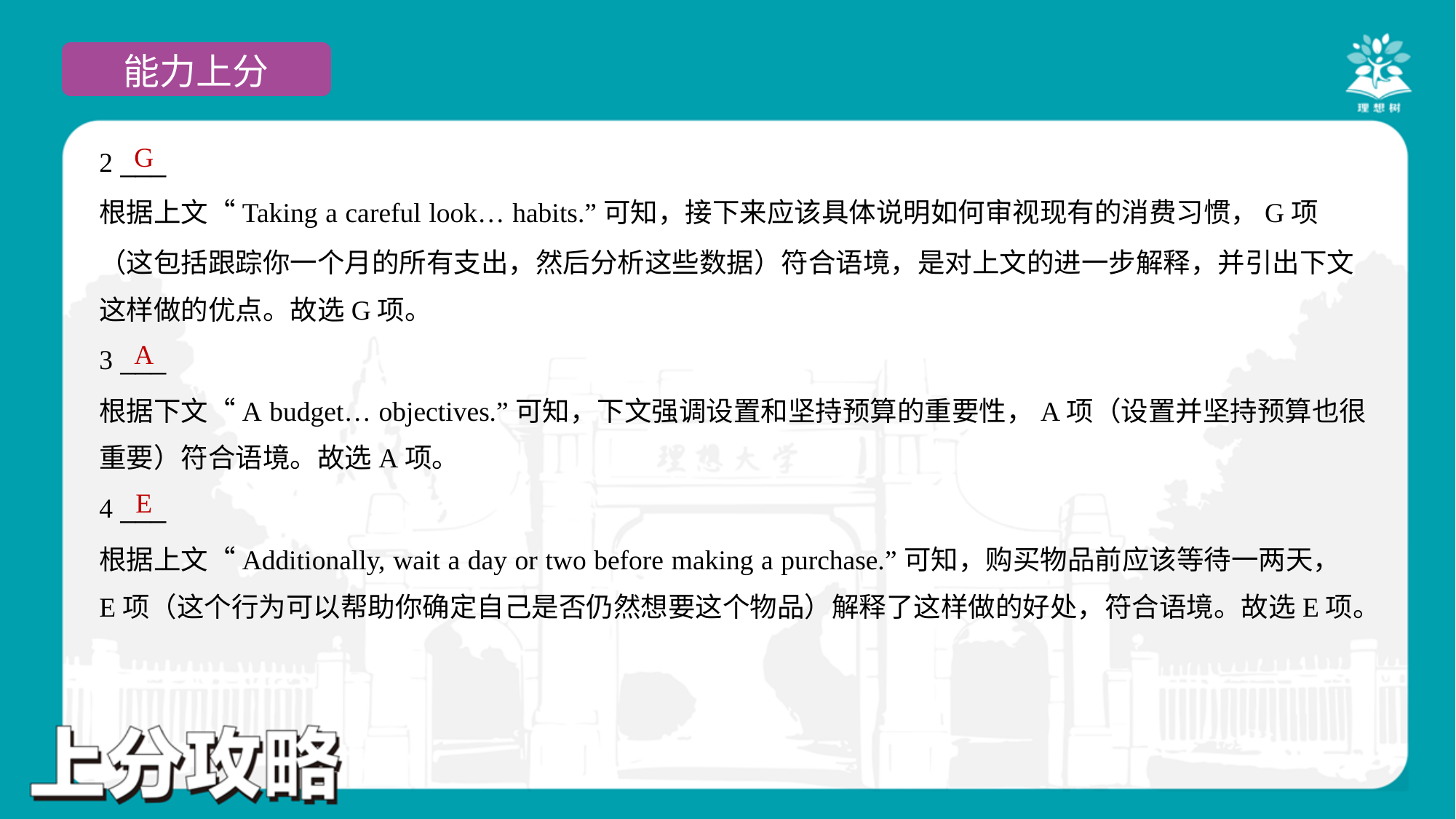

G
2 ___
根据上文“Taking a careful look… habits.”可知，接下来应该具体说明如何审视现有的消费习惯，G项
（这包括跟踪你一个月的所有支出，然后分析这些数据）符合语境，是对上文的进一步解释，并引出下文
这样做的优点。故选G项。
A
3 ___
根据下文“A budget… objectives.”可知，下文强调设置和坚持预算的重要性，A项（设置并坚持预算也很
重要）符合语境。故选A项。
E
4 ___
根据上文“Additionally, wait a day or two before making a purchase.”可知，购买物品前应该等待一两天，
E项（这个行为可以帮助你确定自己是否仍然想要这个物品）解释了这样做的好处，符合语境。故选E项。